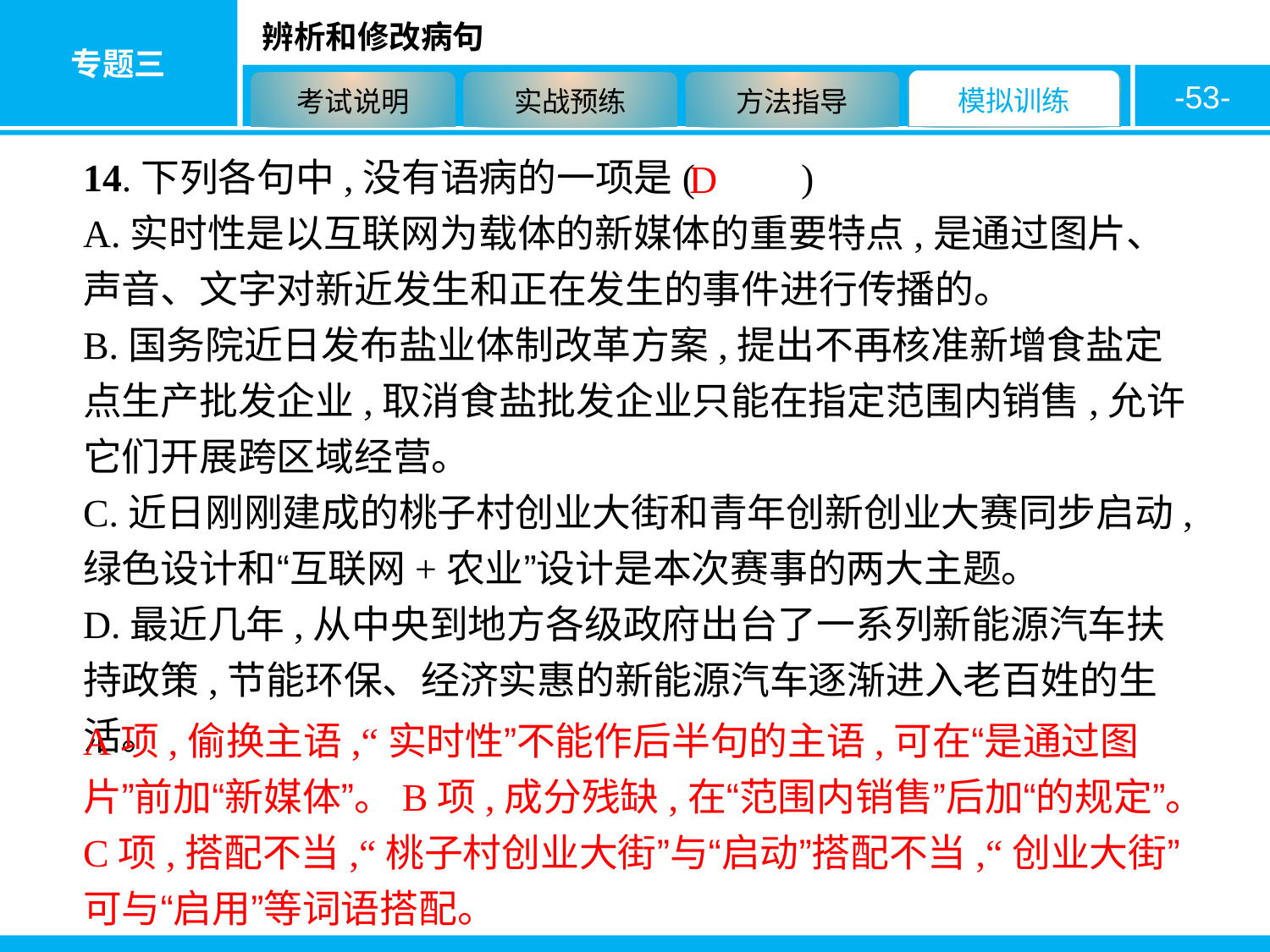

-53-
14.下列各句中,没有语病的一项是( 　　)
A.实时性是以互联网为载体的新媒体的重要特点,是通过图片、声音、文字对新近发生和正在发生的事件进行传播的。
B.国务院近日发布盐业体制改革方案,提出不再核准新增食盐定点生产批发企业,取消食盐批发企业只能在指定范围内销售,允许它们开展跨区域经营。
C.近日刚刚建成的桃子村创业大街和青年创新创业大赛同步启动,绿色设计和“互联网+农业”设计是本次赛事的两大主题。
D.最近几年,从中央到地方各级政府出台了一系列新能源汽车扶持政策,节能环保、经济实惠的新能源汽车逐渐进入老百姓的生活。
D
A项,偷换主语,“实时性”不能作后半句的主语,可在“是通过图片”前加“新媒体”。B项,成分残缺,在“范围内销售”后加“的规定”。C项,搭配不当,“桃子村创业大街”与“启动”搭配不当,“创业大街”可与“启用”等词语搭配。